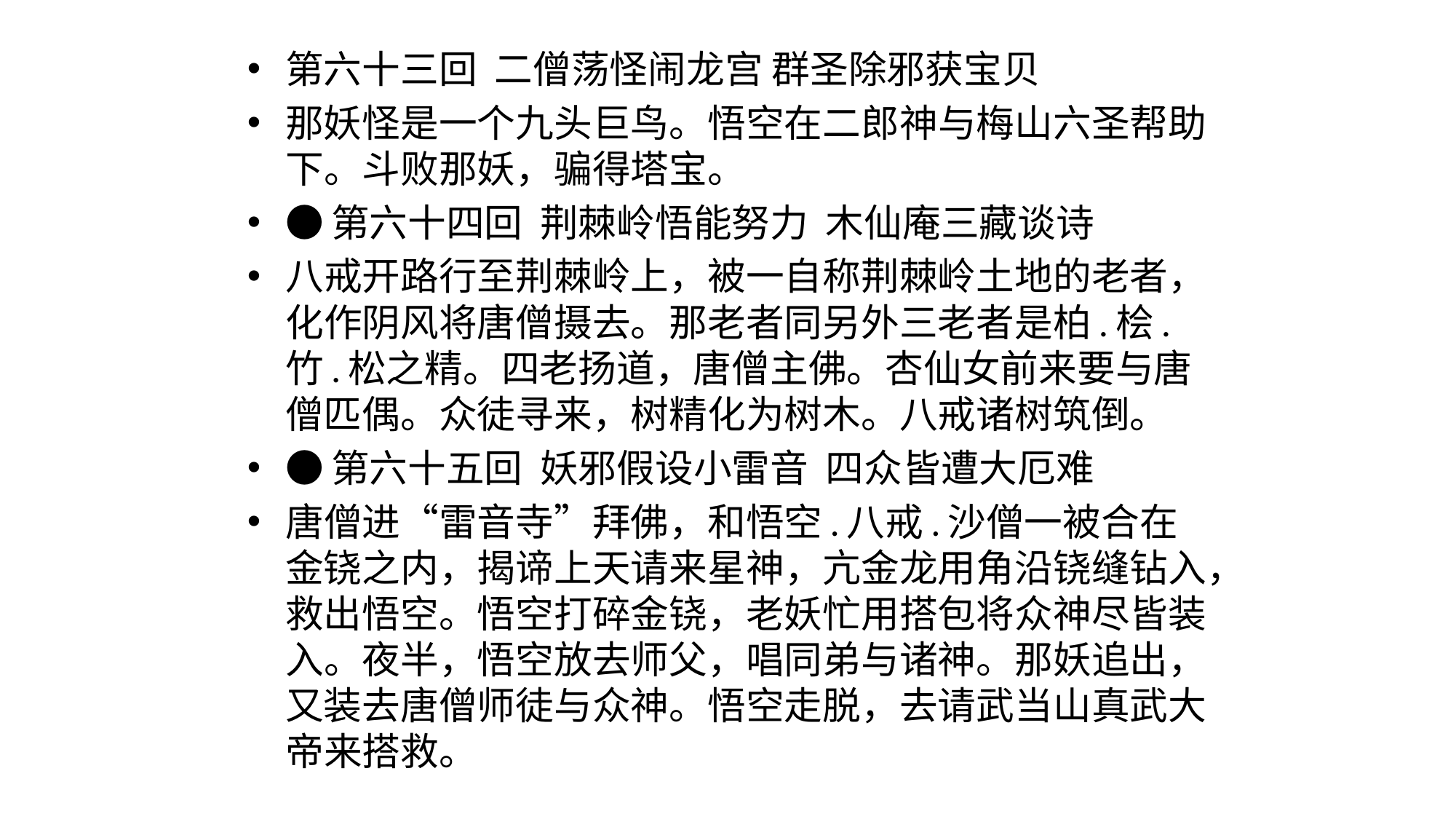

#
第六十三回  二僧荡怪闹龙宫 群圣除邪获宝贝
那妖怪是一个九头巨鸟。悟空在二郎神与梅山六圣帮助下。斗败那妖，骗得塔宝。
●第六十四回  荆棘岭悟能努力  木仙庵三藏谈诗
八戒开路行至荆棘岭上，被一自称荆棘岭土地的老者，化作阴风将唐僧摄去。那老者同另外三老者是柏.桧.竹.松之精。四老扬道，唐僧主佛。杏仙女前来要与唐僧匹偶。众徒寻来，树精化为树木。八戒诸树筑倒。
●第六十五回  妖邪假设小雷音  四众皆遭大厄难
唐僧进“雷音寺”拜佛，和悟空.八戒.沙僧一被合在金铙之内，揭谛上天请来星神，亢金龙用角沿铙缝钻入，救出悟空。悟空打碎金铙，老妖忙用搭包将众神尽皆装入。夜半，悟空放去师父，唱同弟与诸神。那妖追出，又装去唐僧师徒与众神。悟空走脱，去请武当山真武大帝来搭救。